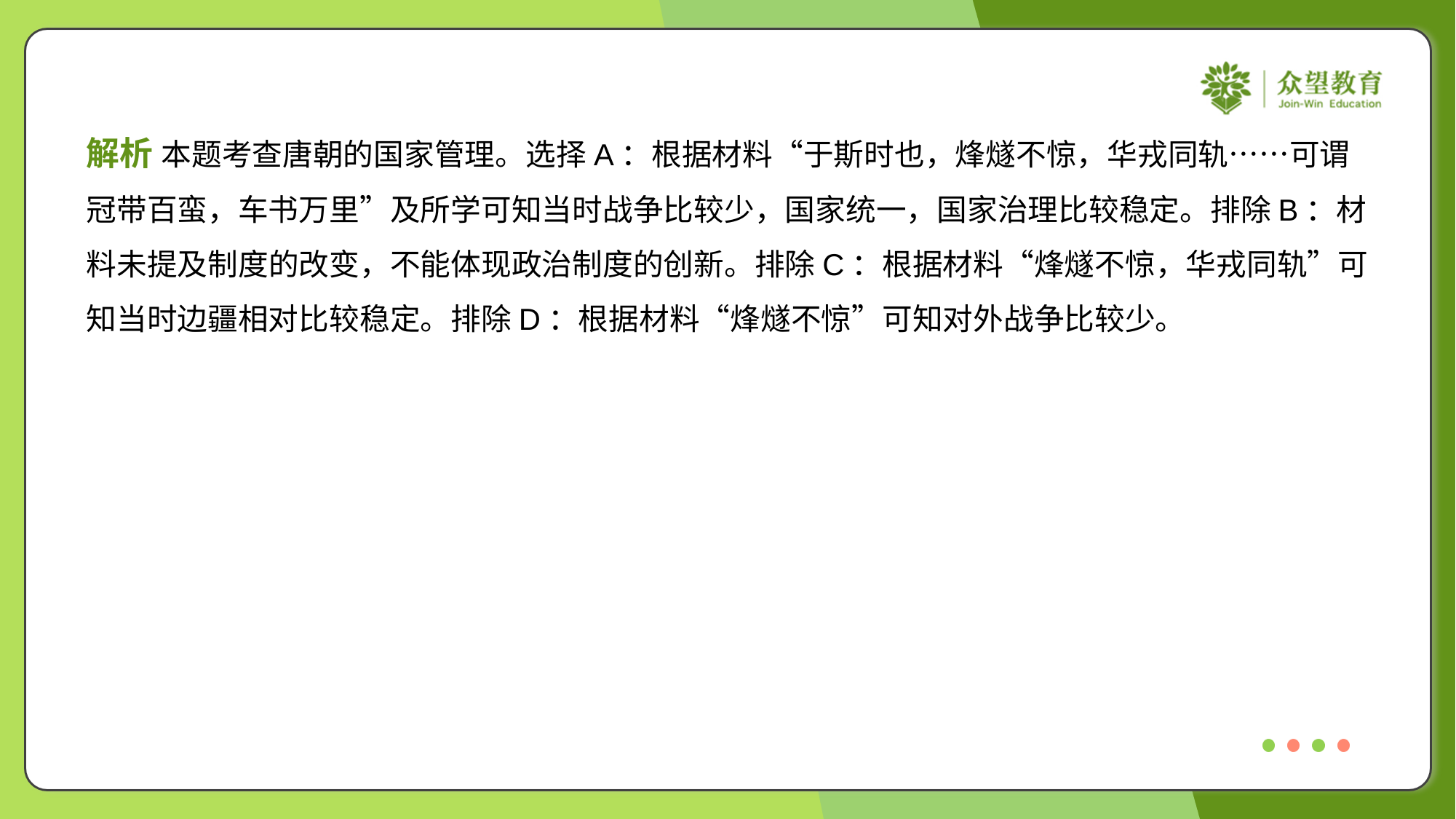

解析 本题考查唐朝的国家管理。选择A：根据材料“于斯时也，烽燧不惊，华戎同轨……可谓
冠带百蛮，车书万里”及所学可知当时战争比较少，国家统一，国家治理比较稳定。排除B：材
料未提及制度的改变，不能体现政治制度的创新。排除C：根据材料“烽燧不惊，华戎同轨”可
知当时边疆相对比较稳定。排除D：根据材料“烽燧不惊”可知对外战争比较少。